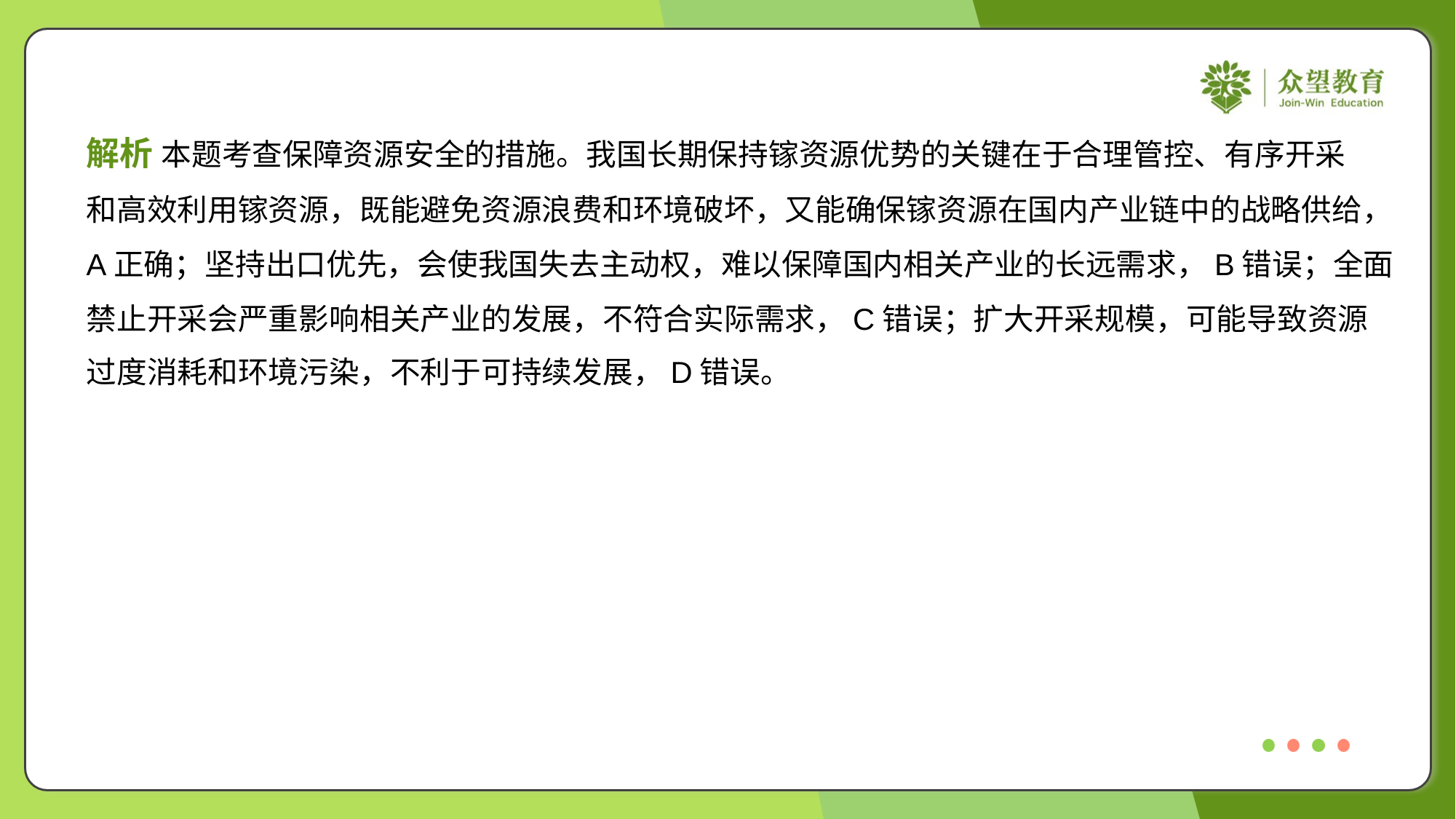

解析 本题考查保障资源安全的措施。我国长期保持镓资源优势的关键在于合理管控、有序开采
和高效利用镓资源，既能避免资源浪费和环境破坏，又能确保镓资源在国内产业链中的战略供给，
A正确；坚持出口优先，会使我国失去主动权，难以保障国内相关产业的长远需求，B错误；全面
禁止开采会严重影响相关产业的发展，不符合实际需求，C错误；扩大开采规模，可能导致资源
过度消耗和环境污染，不利于可持续发展，D错误。